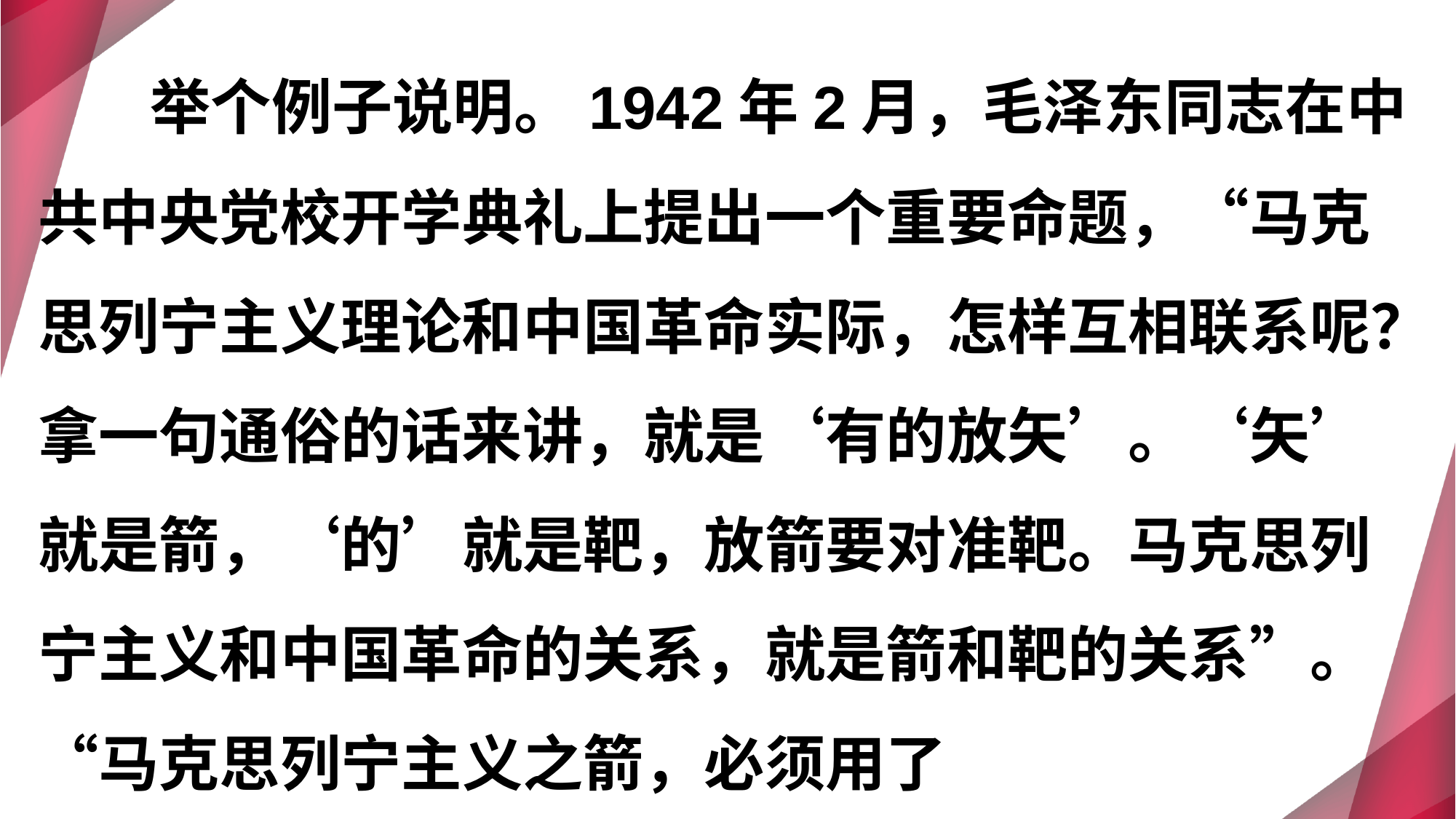

举个例子说明。1942年2月，毛泽东同志在中共中央党校开学典礼上提出一个重要命题，“马克思列宁主义理论和中国革命实际，怎样互相联系呢？拿一句通俗的话来讲，就是‘有的放矢’。‘矢’就是箭，‘的’就是靶，放箭要对准靶。马克思列宁主义和中国革命的关系，就是箭和靶的关系”。“马克思列宁主义之箭，必须用了